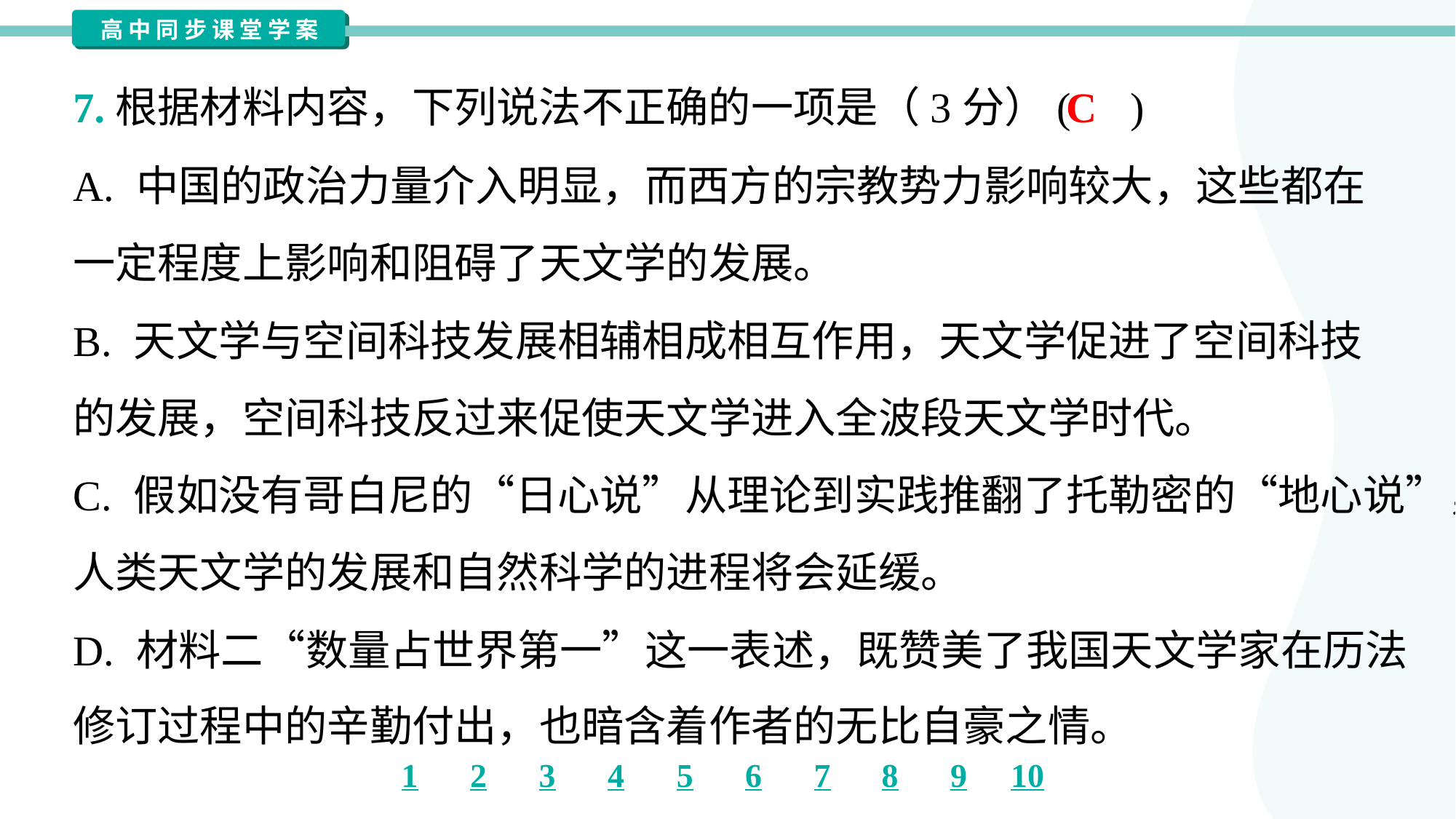

C
7.根据材料内容，下列说法不正确的一项是（3分）(     )
A. 中国的政治力量介入明显，而西方的宗教势力影响较大，这些都在
一定程度上影响和阻碍了天文学的发展。
B. 天文学与空间科技发展相辅相成相互作用，天文学促进了空间科技
的发展，空间科技反过来促使天文学进入全波段天文学时代。
C. 假如没有哥白尼的“日心说”从理论到实践推翻了托勒密的“地心说”，
人类天文学的发展和自然科学的进程将会延缓。
D. 材料二“数量占世界第一”这一表述，既赞美了我国天文学家在历法
修订过程中的辛勤付出，也暗含着作者的无比自豪之情。